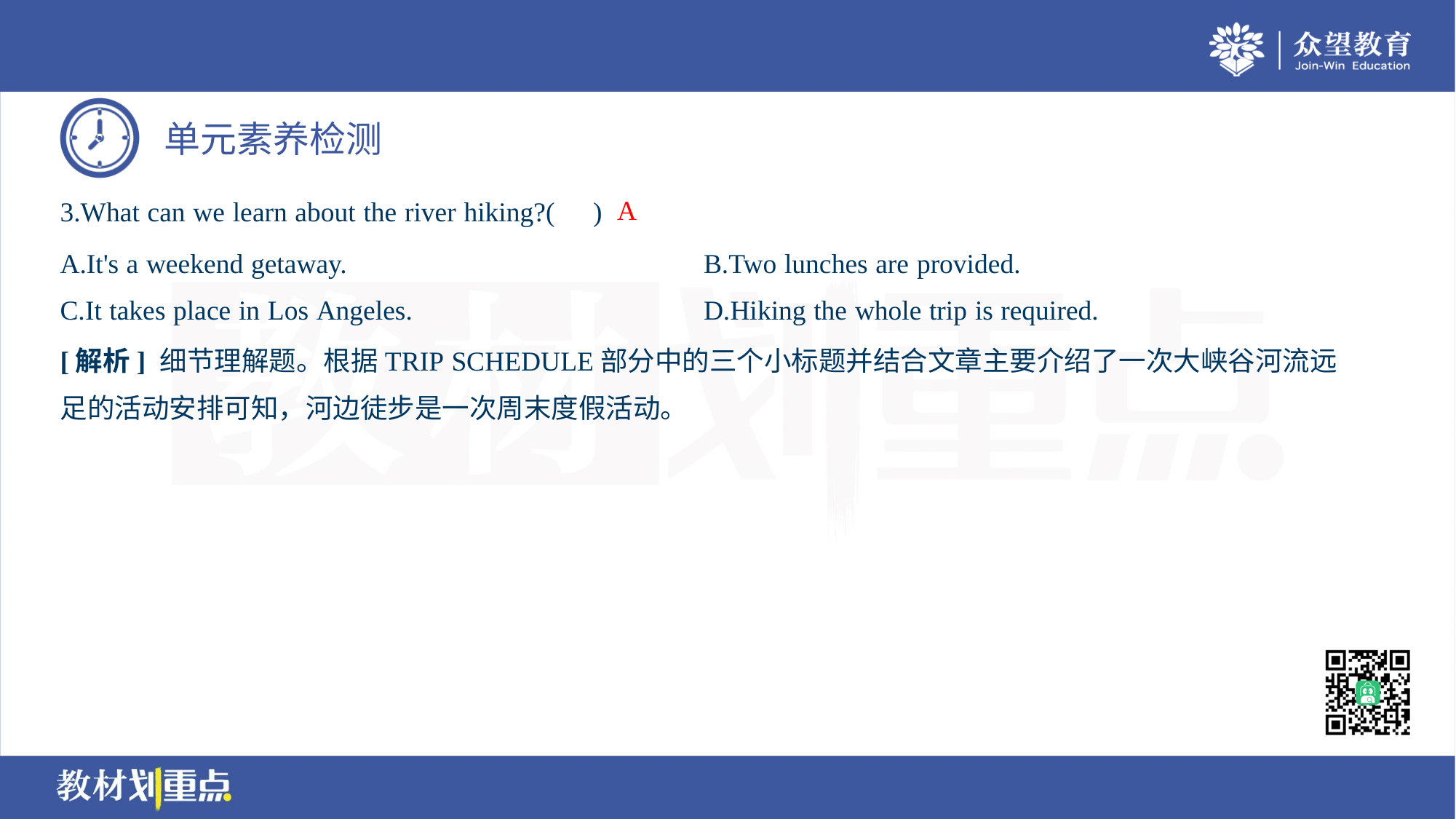

A
3.What can we learn about the river hiking?(     )
A.It's a weekend getaway.	B.Two lunches are provided.
C.It takes place in Los Angeles.	D.Hiking the whole trip is required.
[解析] 细节理解题。根据TRIP SCHEDULE部分中的三个小标题并结合文章主要介绍了一次大峡谷河流远
足的活动安排可知，河边徒步是一次周末度假活动。